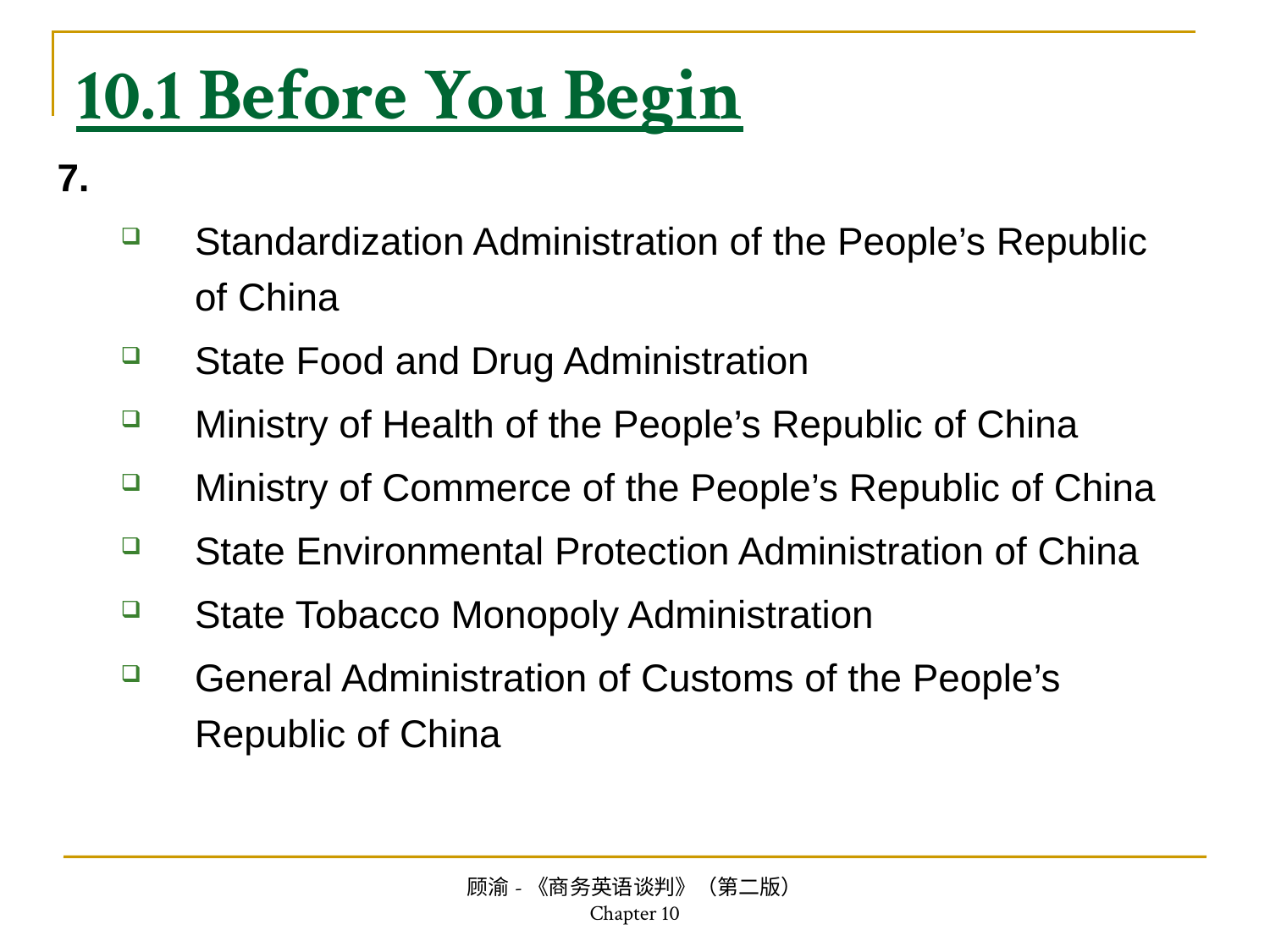

# 10.1 Before You Begin
7.
Standardization Administration of the People’s Republic of China
State Food and Drug Administration
Ministry of Health of the People’s Republic of China
Ministry of Commerce of the People’s Republic of China
State Environmental Protection Administration of China
State Tobacco Monopoly Administration
General Administration of Customs of the People’s Republic of China

13
顾渝-《商务英语谈判》（第二版） Chapter 10